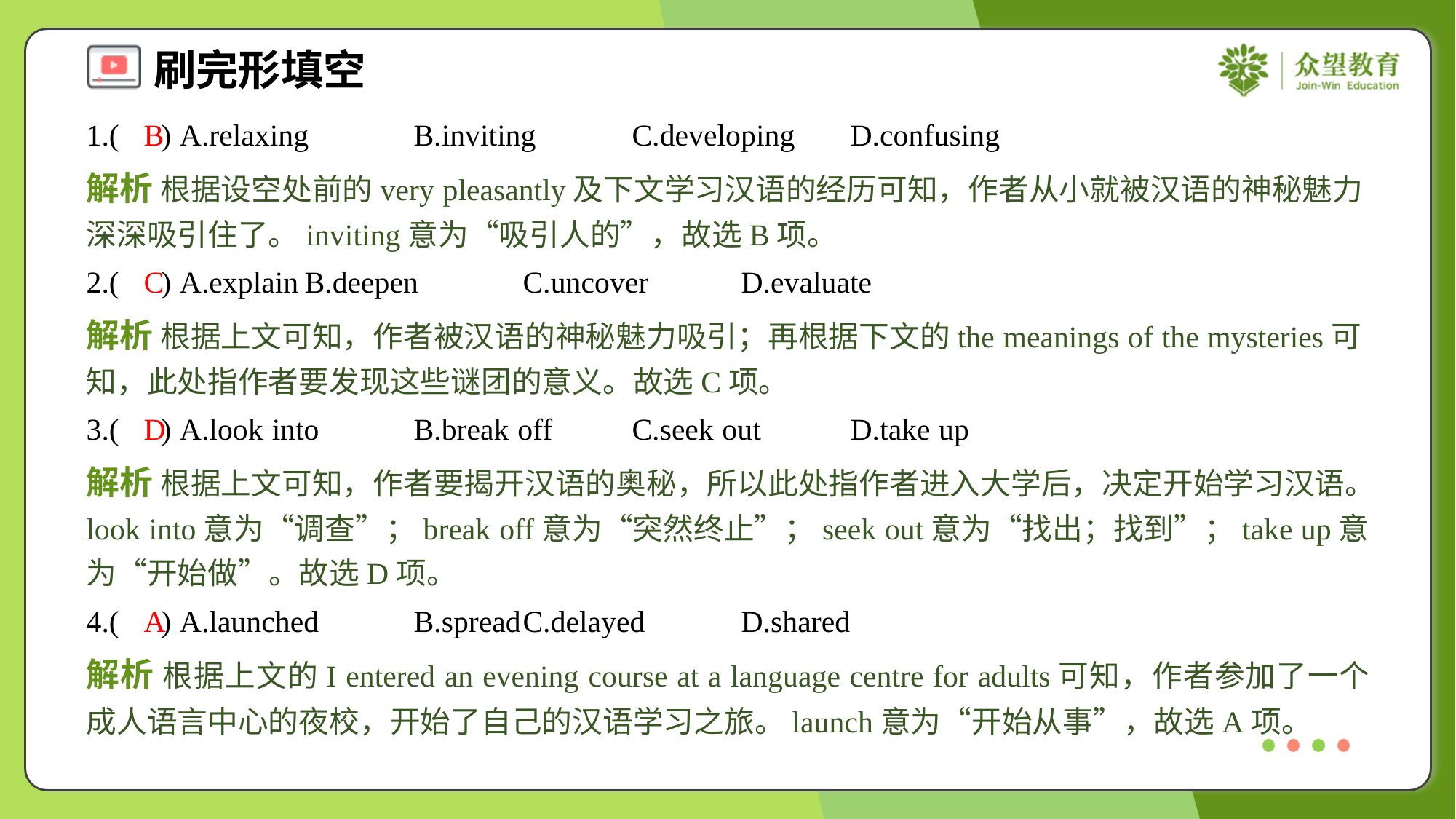

1.(     ) A.relaxing	B.inviting	C.developing	D.confusing
B
解析 根据设空处前的very pleasantly及下文学习汉语的经历可知，作者从小就被汉语的神秘魅力深深吸引住了。inviting意为“吸引人的”，故选B项。
2.(     ) A.explain	B.deepen	C.uncover	D.evaluate
C
解析 根据上文可知，作者被汉语的神秘魅力吸引；再根据下文的the meanings of the mysteries可知，此处指作者要发现这些谜团的意义。故选C项。
3.(     ) A.look into	B.break off	C.seek out	D.take up
D
解析 根据上文可知，作者要揭开汉语的奥秘，所以此处指作者进入大学后，决定开始学习汉语。look into意为“调查”；break off意为“突然终止”；seek out意为“找出；找到”；take up意为“开始做”。故选D项。
4.(     ) A.launched	B.spread	C.delayed	D.shared
A
解析 根据上文的I entered an evening course at a language centre for adults可知，作者参加了一个成人语言中心的夜校，开始了自己的汉语学习之旅。launch意为“开始从事”，故选A项。